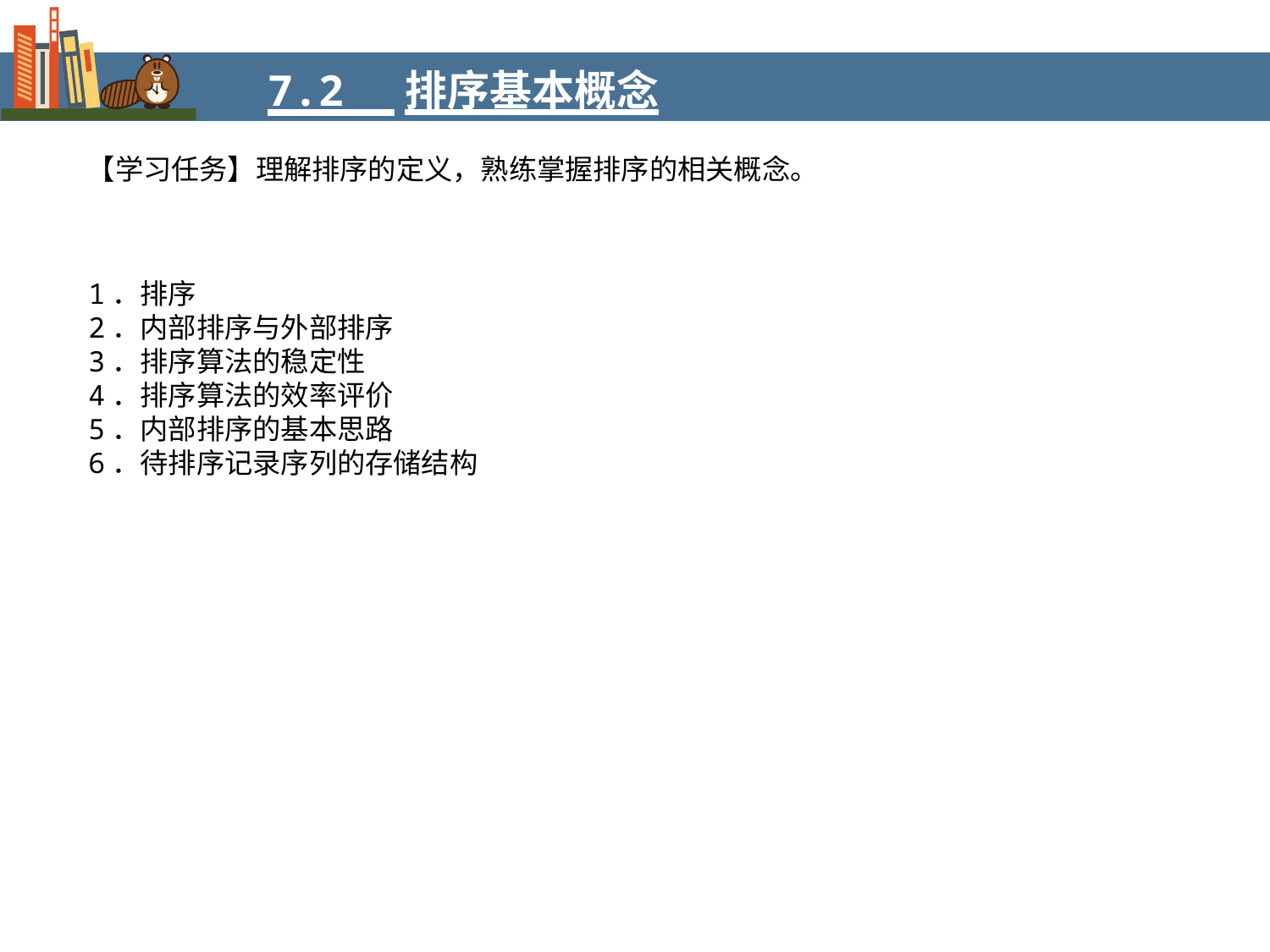

7.2  排序基本概念
【学习任务】理解排序的定义，熟练掌握排序的相关概念。
1．排序
2．内部排序与外部排序
3．排序算法的稳定性
4．排序算法的效率评价
5．内部排序的基本思路
6．待排序记录序列的存储结构